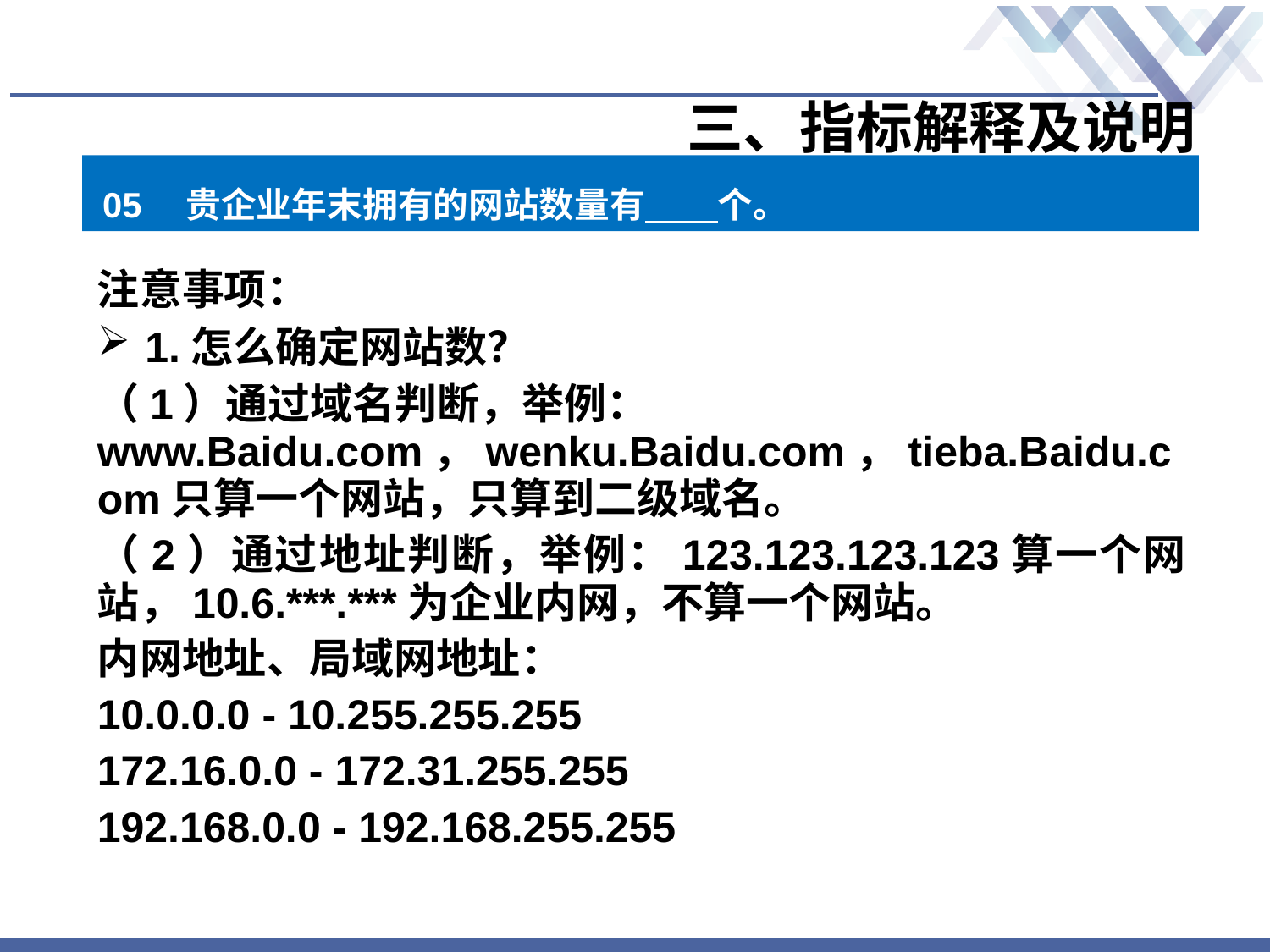

# 三、指标解释及说明
05　贵企业年末拥有的网站数量有         个。
注意事项：
1.怎么确定网站数？
（1）通过域名判断，举例：www.Baidu.com，wenku.Baidu.com，tieba.Baidu.com只算一个网站，只算到二级域名。
（2）通过地址判断，举例：123.123.123.123算一个网站，10.6.***.***为企业内网，不算一个网站。
内网地址、局域网地址：
10.0.0.0 - 10.255.255.255
172.16.0.0 - 172.31.255.255
192.168.0.0 - 192.168.255.255